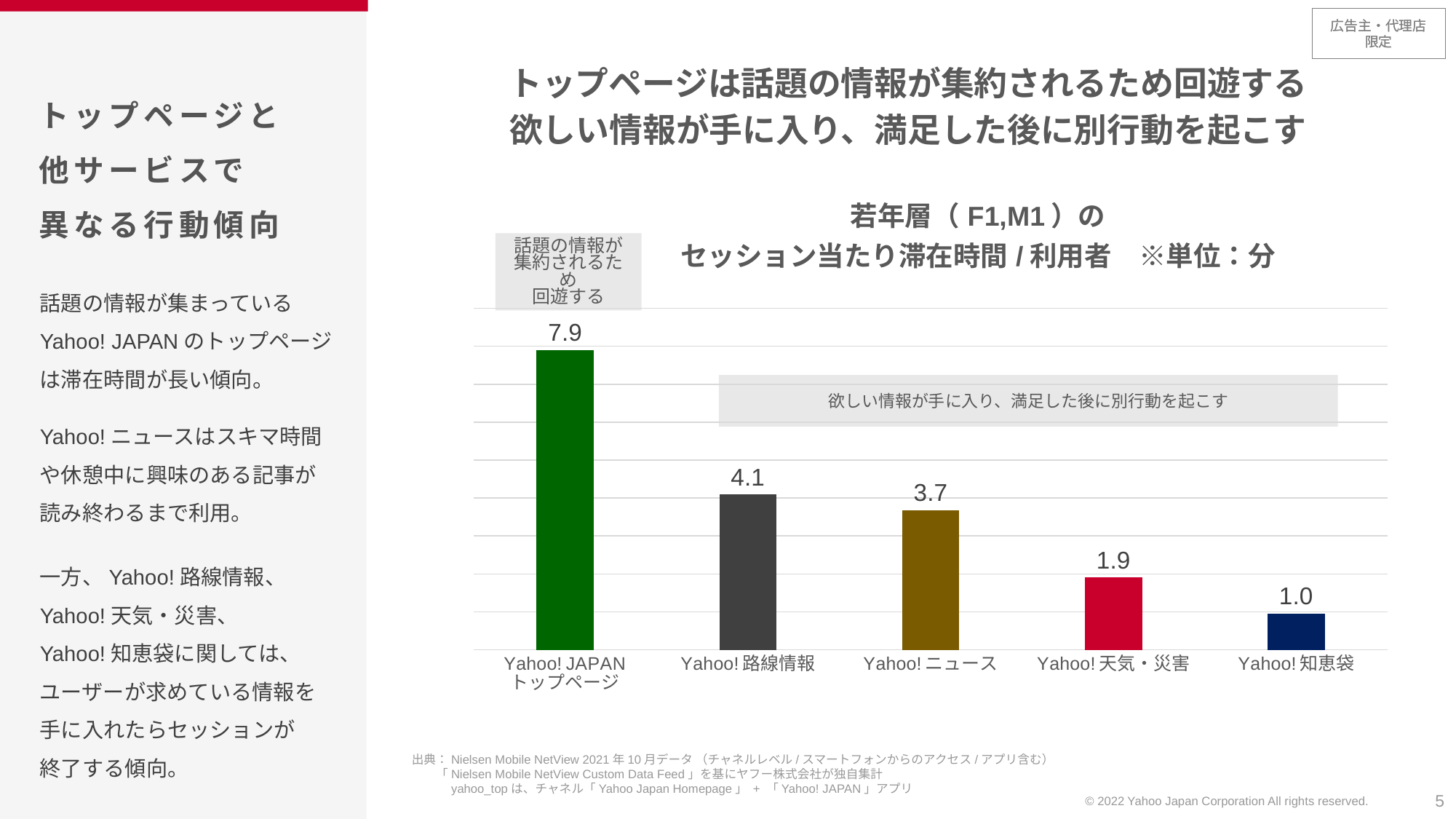

トップページは話題の情報が集約されるため回遊する
欲しい情報が手に入り、満足した後に別行動を起こす
トップページと
他サービスで
異なる行動傾向

### Chart: 若年層（F1,M1）の
セッション当たり滞在時間/利用者　※単位：分

| Category | M1＋F1 |
|---|---|
| Yahoo! JAPAN
トップページ | 7.9058712235846915 |
| Yahoo!路線情報 | 4.089767518780213 |
| Yahoo!ニュース | 3.6785604069496562 |
| Yahoo!天気・災害 | 1.909281646793755 |
| Yahoo!知恵袋 | 0.9532110970792554 |
話題の情報が集まっているYahoo! JAPANのトップページは滞在時間が長い傾向。
Yahoo!ニュースはスキマ時間や休憩中に興味のある記事が
読み終わるまで利用。
一方、Yahoo!路線情報、
Yahoo!天気・災害、
Yahoo!知恵袋に関しては、
ユーザーが求めている情報を
手に入れたらセッションが
終了する傾向。
欲しい情報が手に入り、満足した後に別行動を起こす

出典：Nielsen Mobile NetView 2021年10月データ （チャネルレベル/スマートフォンからのアクセス/アプリ含む）
　　「Nielsen Mobile NetView Custom Data Feed」を基にヤフー株式会社が独自集計
　　　yahoo_topは、チャネル「Yahoo Japan Homepage」 + 「Yahoo! JAPAN」アプリ
© 2022 Yahoo Japan Corporation All rights reserved.
5